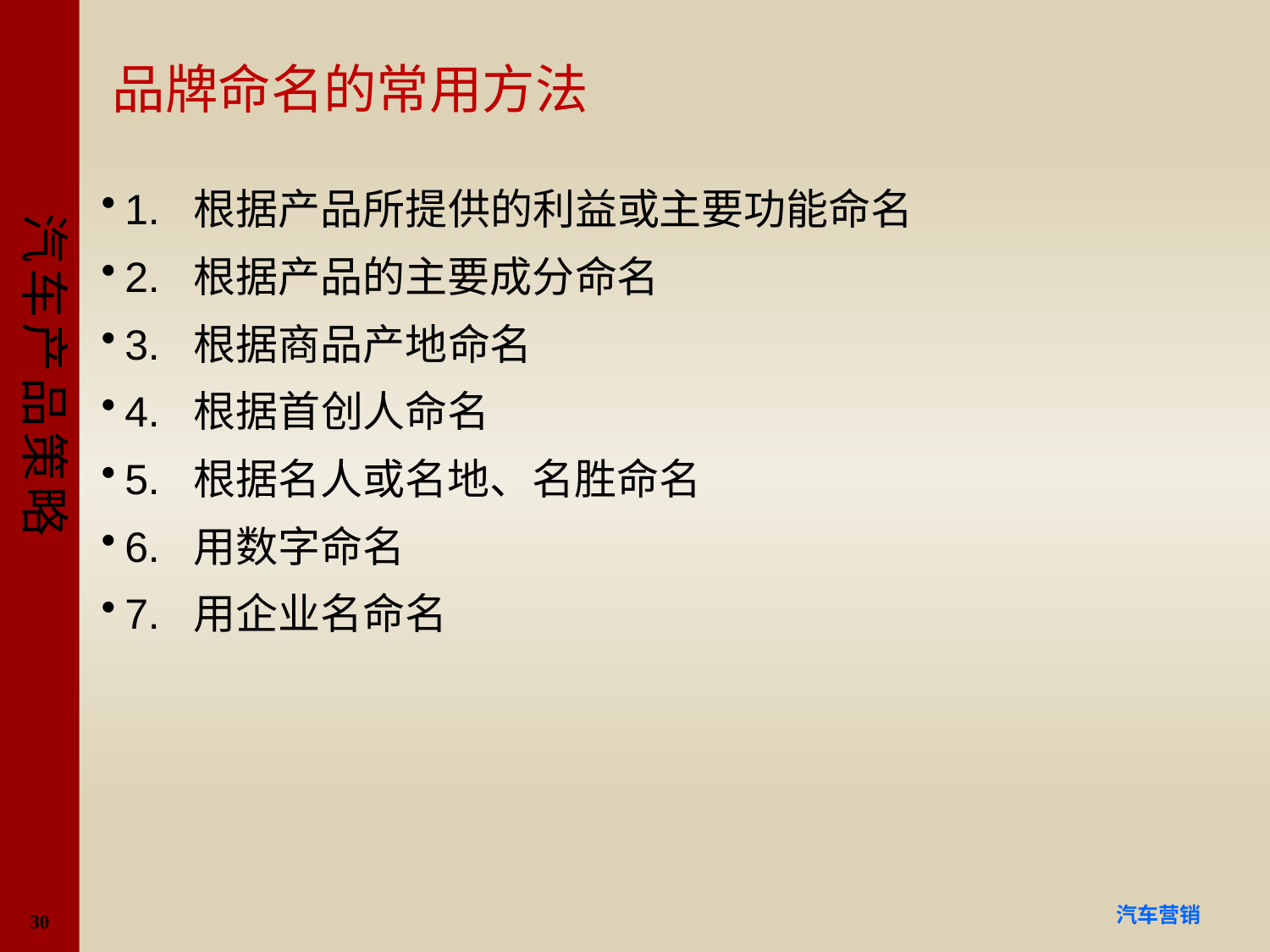

# 品牌命名的常用方法
1.  根据产品所提供的利益或主要功能命名
2.  根据产品的主要成分命名
3.  根据商品产地命名
4.  根据首创人命名
5.  根据名人或名地、名胜命名
6.  用数字命名
7.  用企业名命名

30